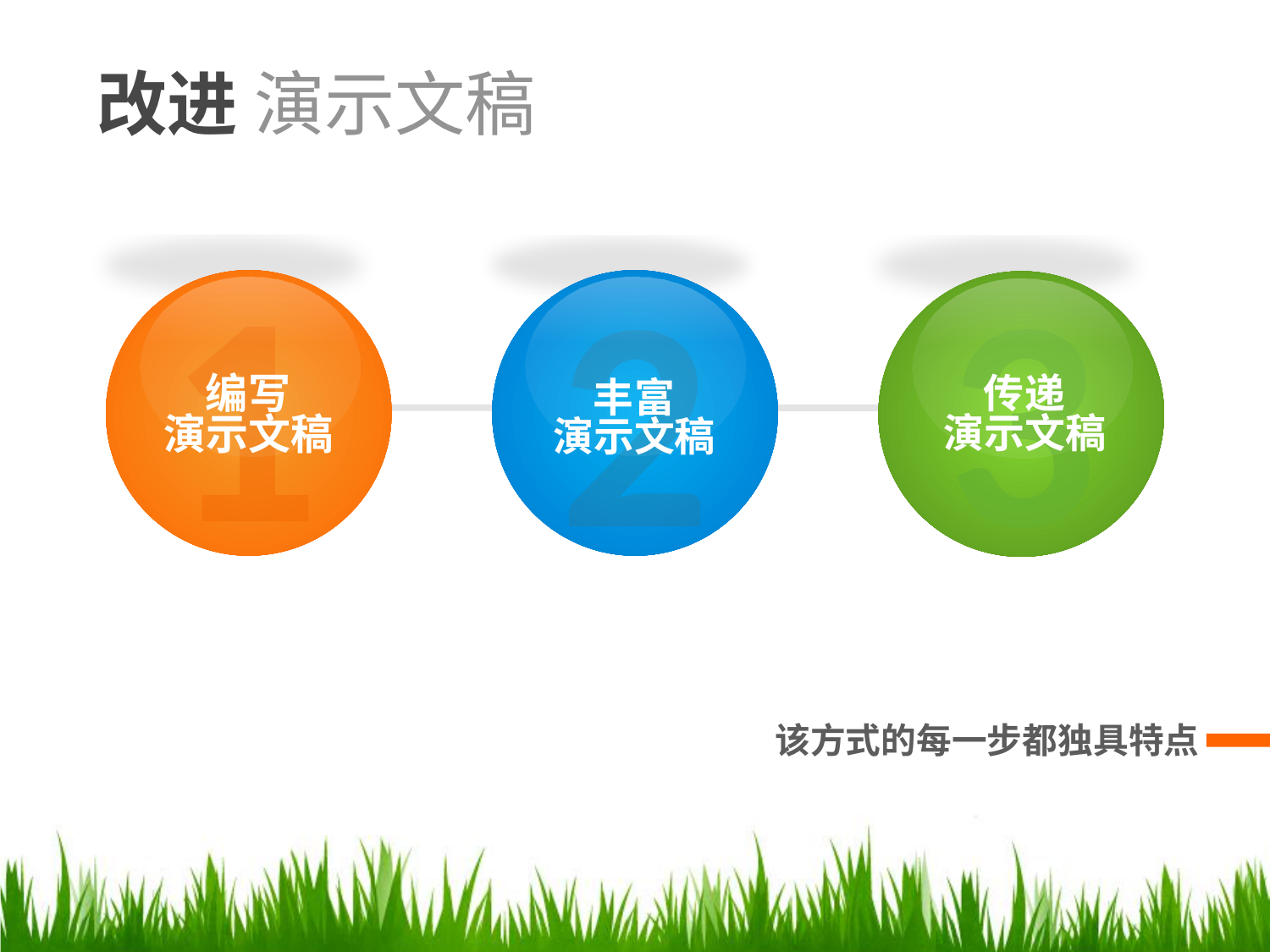

改进 演示文稿
1

编写
演示文稿
3

传递
演示文稿
2

丰富
演示文稿
该方式的每一步都独具特点